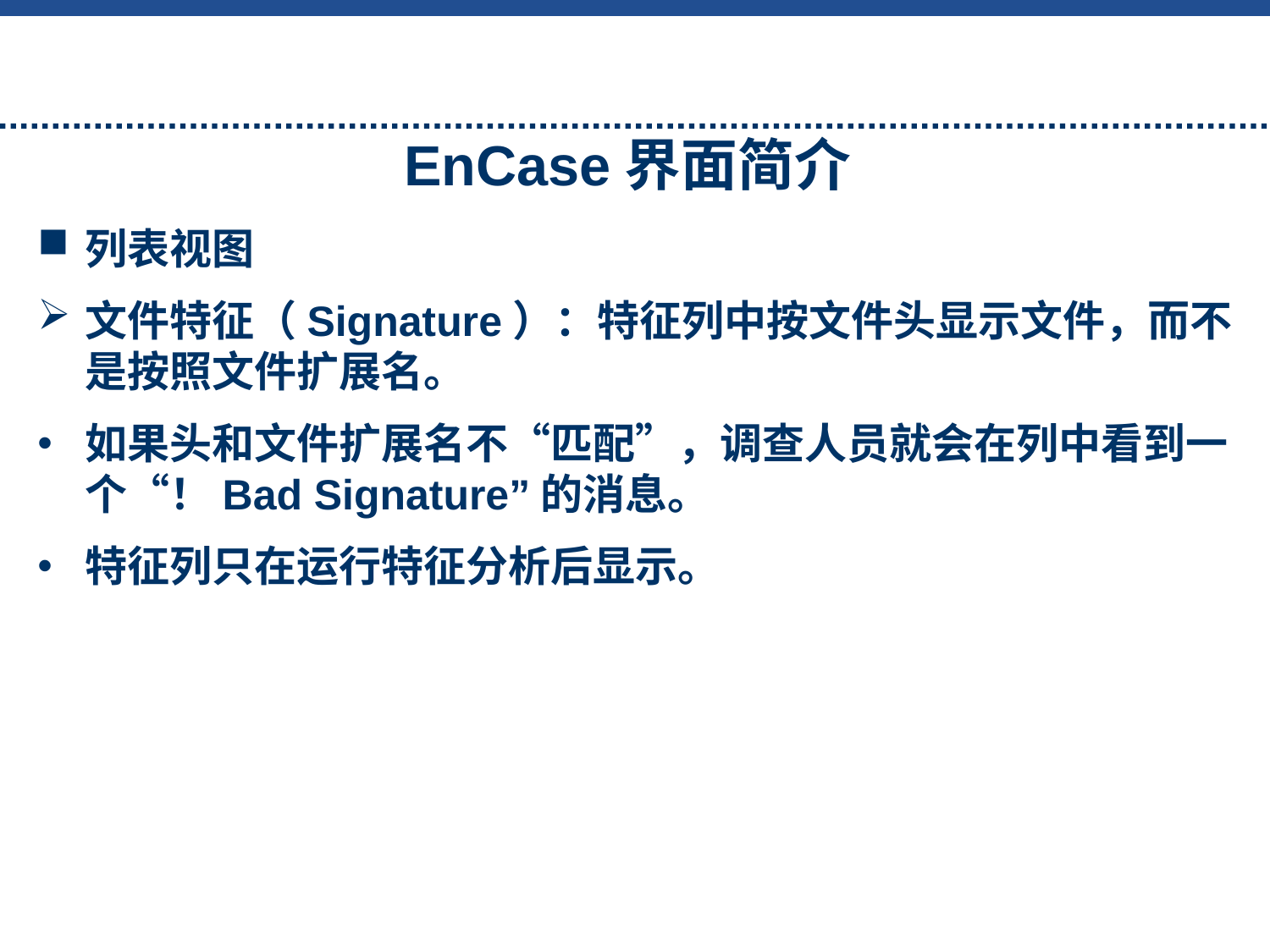

EnCase界面简介
列表视图
文件特征（Signature）：特征列中按文件头显示文件，而不是按照文件扩展名。
如果头和文件扩展名不“匹配”，调查人员就会在列中看到一个“！Bad Signature”的消息。
特征列只在运行特征分析后显示。